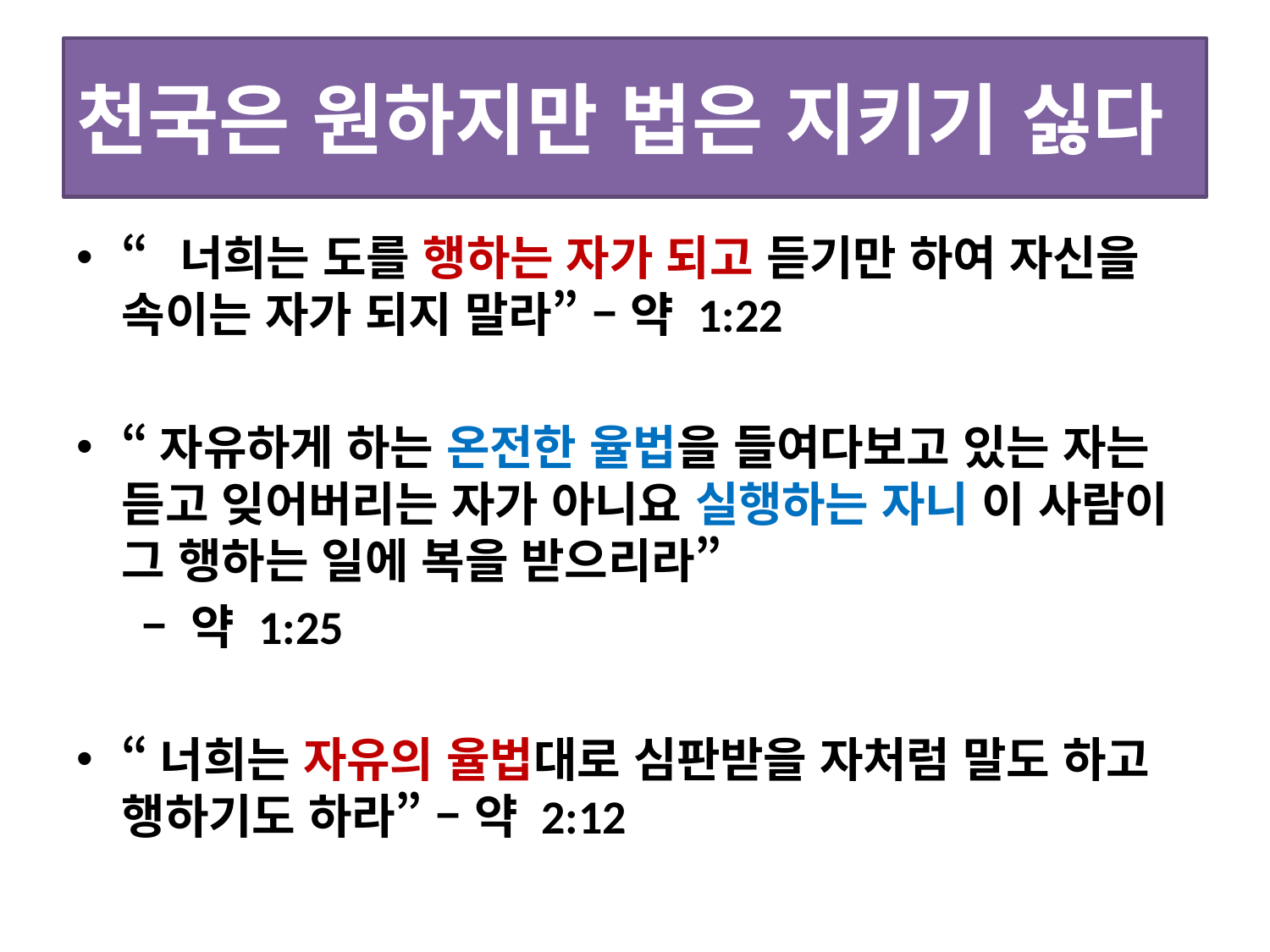

# 천국은 원하지만 법은 지키기 싫다 ?
“너희는 도를 행하는 자가 되고 듣기만 하여 자신을 속이는 자가 되지 말라” – 약 1:22

“자유하게 하는 온전한 율법을 들여다보고 있는 자는 듣고 잊어버리는 자가 아니요 실행하는 자니 이 사람이 그 행하는 일에 복을 받으리라”
     – 약 1:25

“너희는 자유의 율법대로 심판받을 자처럼 말도 하고 행하기도 하라” – 약 2:12